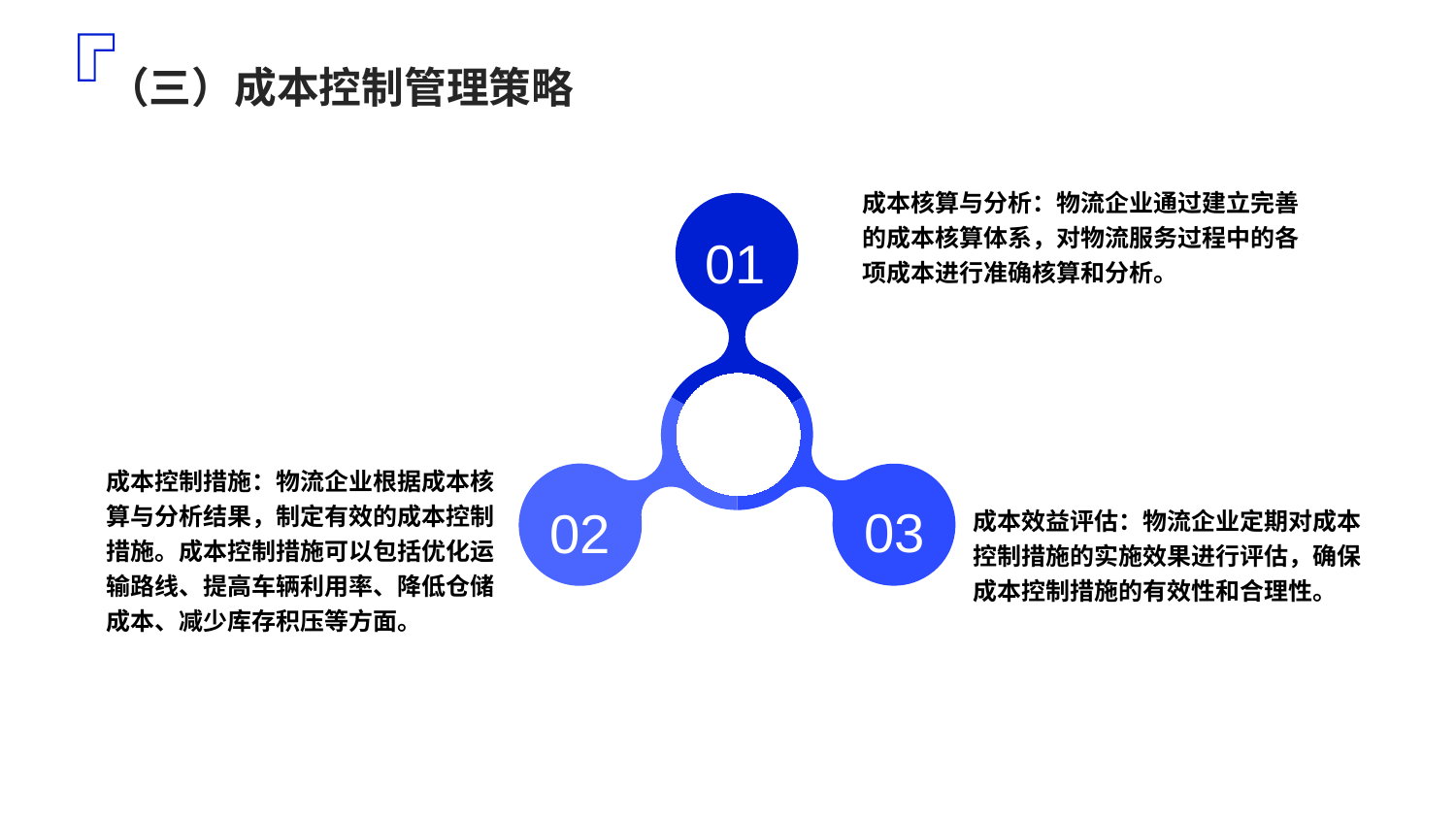

（三）成本控制管理策略
成本核算与分析：物流企业通过建立完善的成本核算体系，对物流服务过程中的各项成本进行准确核算和分析。

01

成本控制措施：物流企业根据成本核算与分析结果，制定有效的成本控制措施。成本控制措施可以包括优化运输路线、提高车辆利用率、降低仓储成本、减少库存积压等方面。
03
02
成本效益评估：物流企业定期对成本控制措施的实施效果进行评估，确保成本控制措施的有效性和合理性。